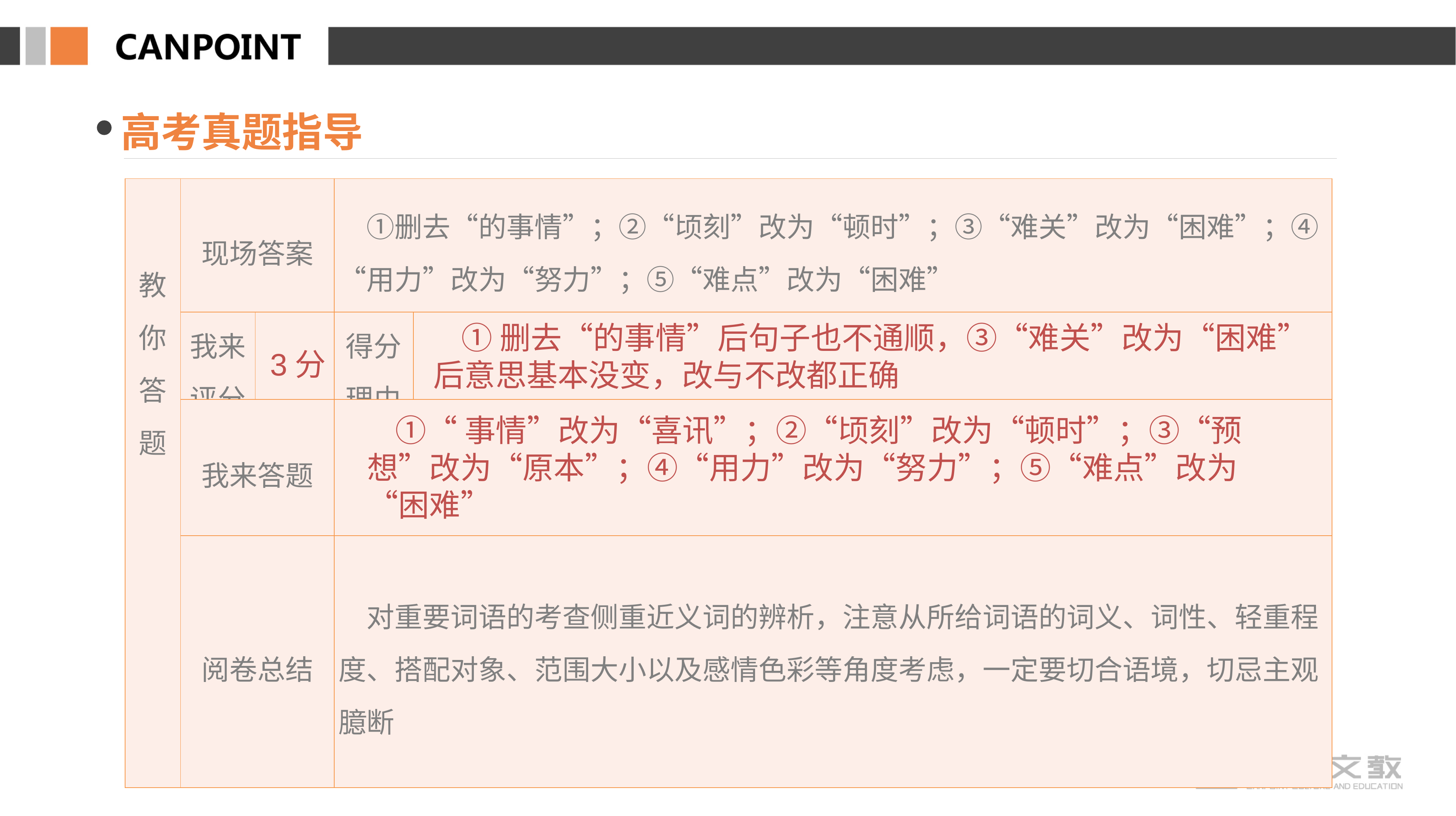

高考真题指导

| 教你 答题 | 现场答案 |  | ①删去“的事情”；②“顷刻”改为“顿时”；③“难关”改为“困难”；④“用力”改为“努力”；⑤“难点”改为“困难” |  |
| --- | --- | --- | --- | --- |
|  | 我来评分 |  | 得分理由 |  |
|  | 我来答题 |  |  |  |
|  | 阅卷总结 |  | 对重要词语的考查侧重近义词的辨析，注意从所给词语的词义、词性、轻重程度、搭配对象、范围大小以及感情色彩等角度考虑，一定要切合语境，切忌主观臆断 |  |
    ①删去“的事情”后句子也不通顺，③“难关”改为“困难”后意思基本没变，改与不改都正确
3分
    ①“事情”改为“喜讯”；②“顷刻”改为“顿时”；③“预想”改为“原本”；④“用力”改为“努力”；⑤“难点”改为“困难”